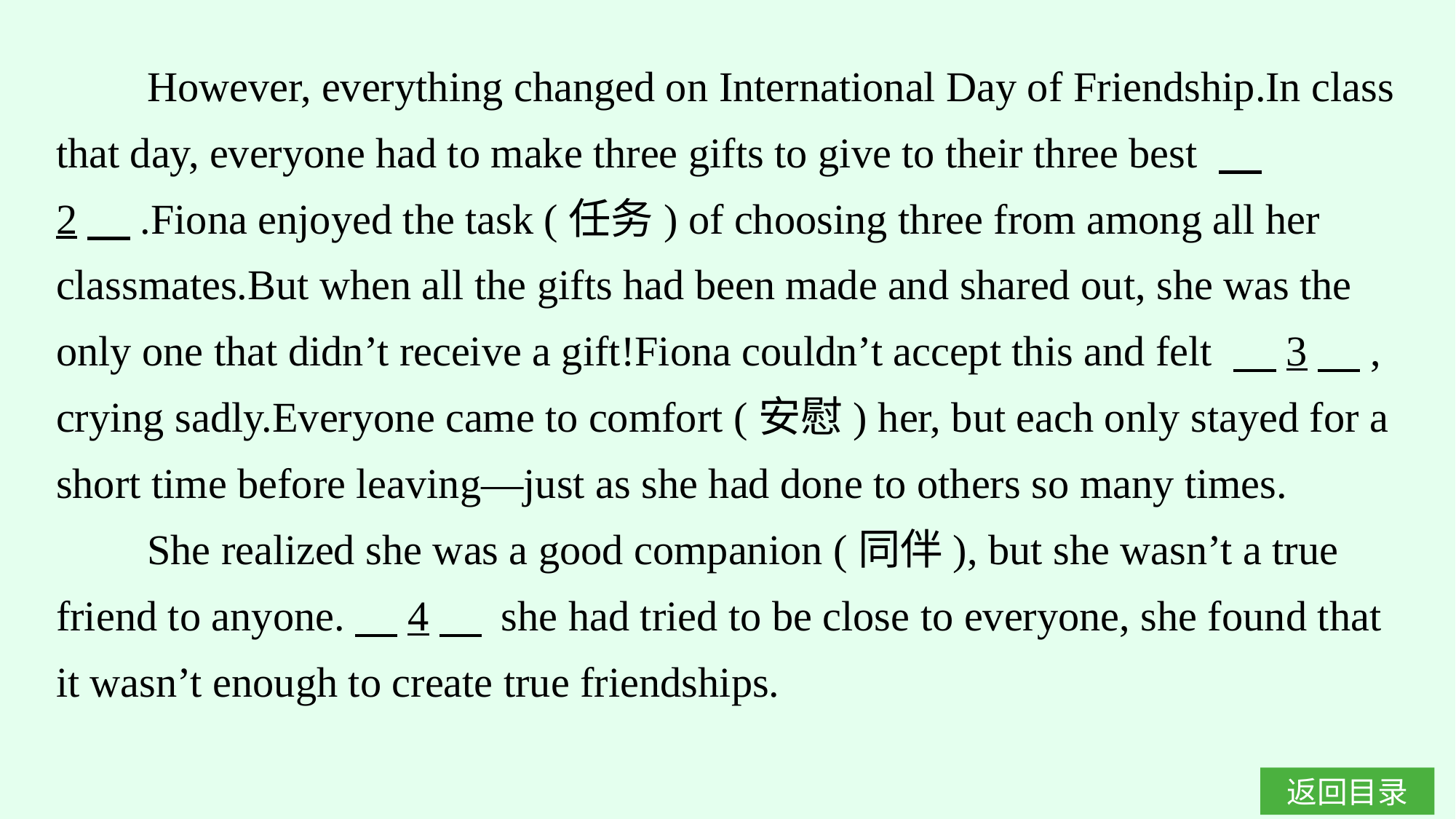

However, everything changed on International Day of Friendship.In class that day, everyone had to make three gifts to give to their three best 　2　.Fiona enjoyed the task (任务) of choosing three from among all her classmates.But when all the gifts had been made and shared out, she was the only one that didn’t receive a gift!Fiona couldn’t accept this and felt 　3　, crying sadly.Everyone came to comfort (安慰) her, but each only stayed for a short time before leaving—just as she had done to others so many times.
She realized she was a good companion (同伴), but she wasn’t a true friend to anyone.　4　 she had tried to be close to everyone, she found that it wasn’t enough to create true friendships.